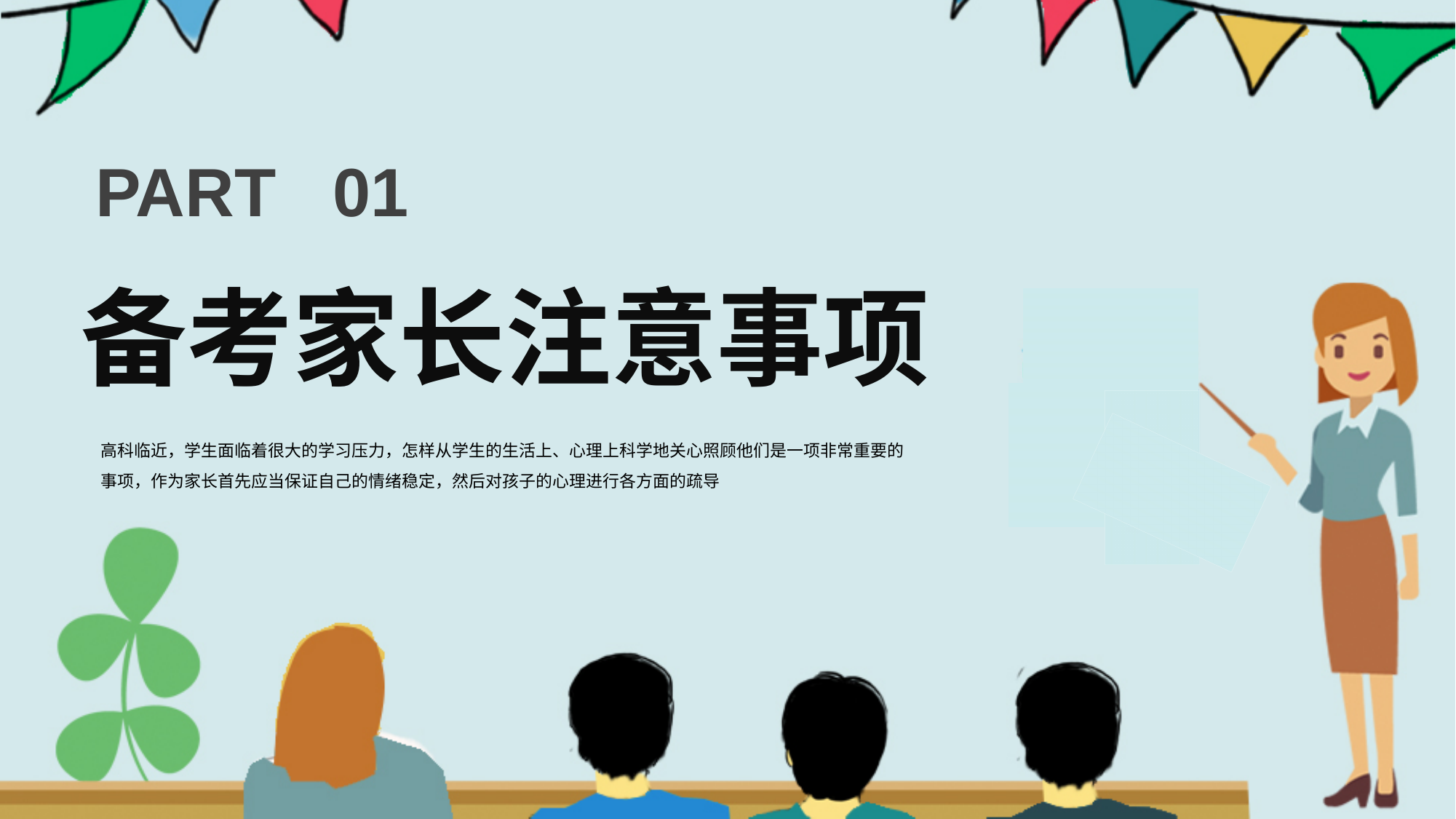

PART   01
备考家长注意事项
高科临近，学生面临着很大的学习压力，怎样从学生的生活上、心理上科学地关心照顾他们是一项非常重要的事项，作为家长首先应当保证自己的情绪稳定，然后对孩子的心理进行各方面的疏导